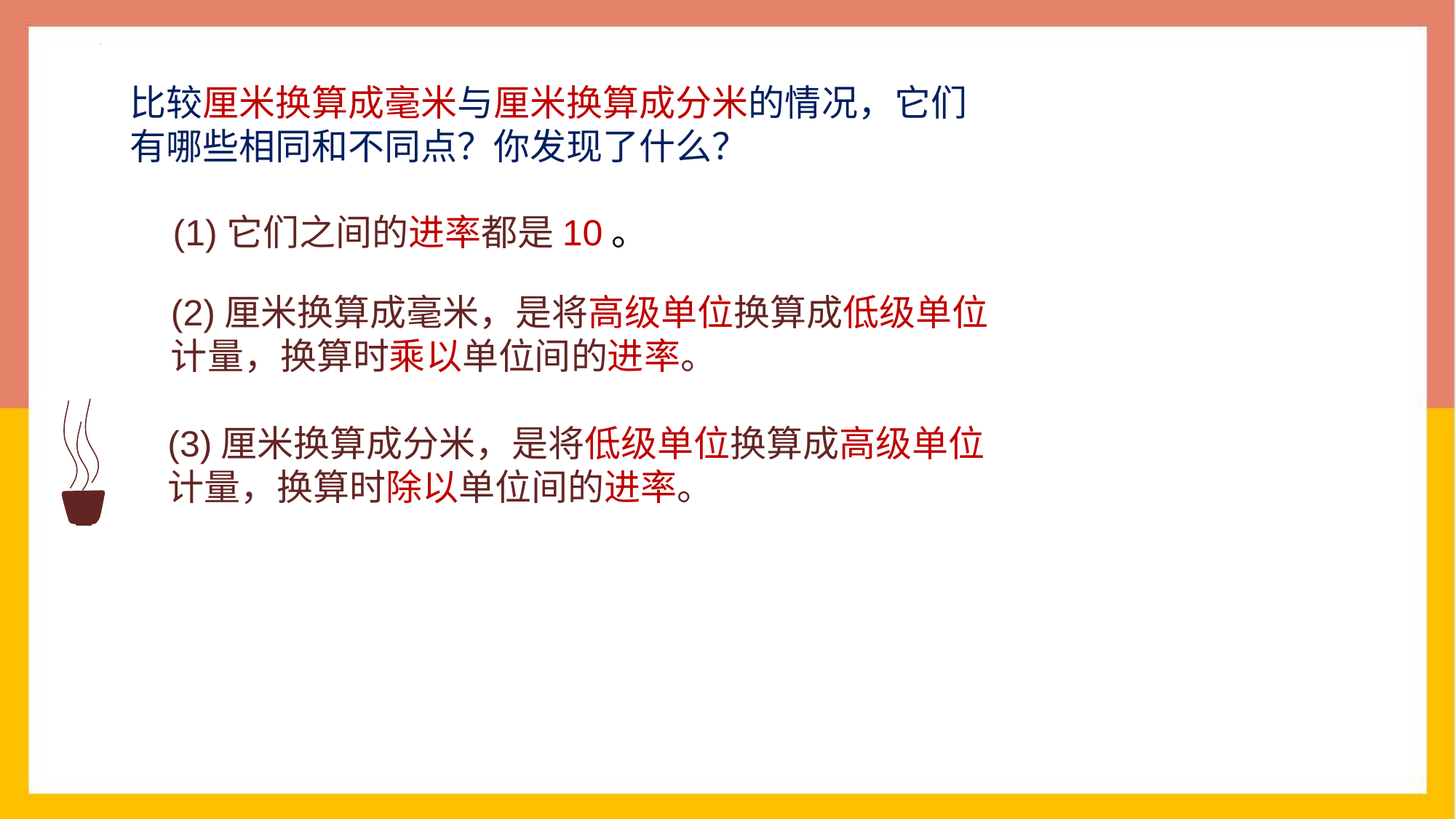

比较厘米换算成毫米与厘米换算成分米的情况，它们有哪些相同和不同点？你发现了什么？
(1)它们之间的进率都是10。
(2)厘米换算成毫米，是将高级单位换算成低级单位计量，换算时乘以单位间的进率。

(3)厘米换算成分米，是将低级单位换算成高级单位计量，换算时除以单位间的进率。